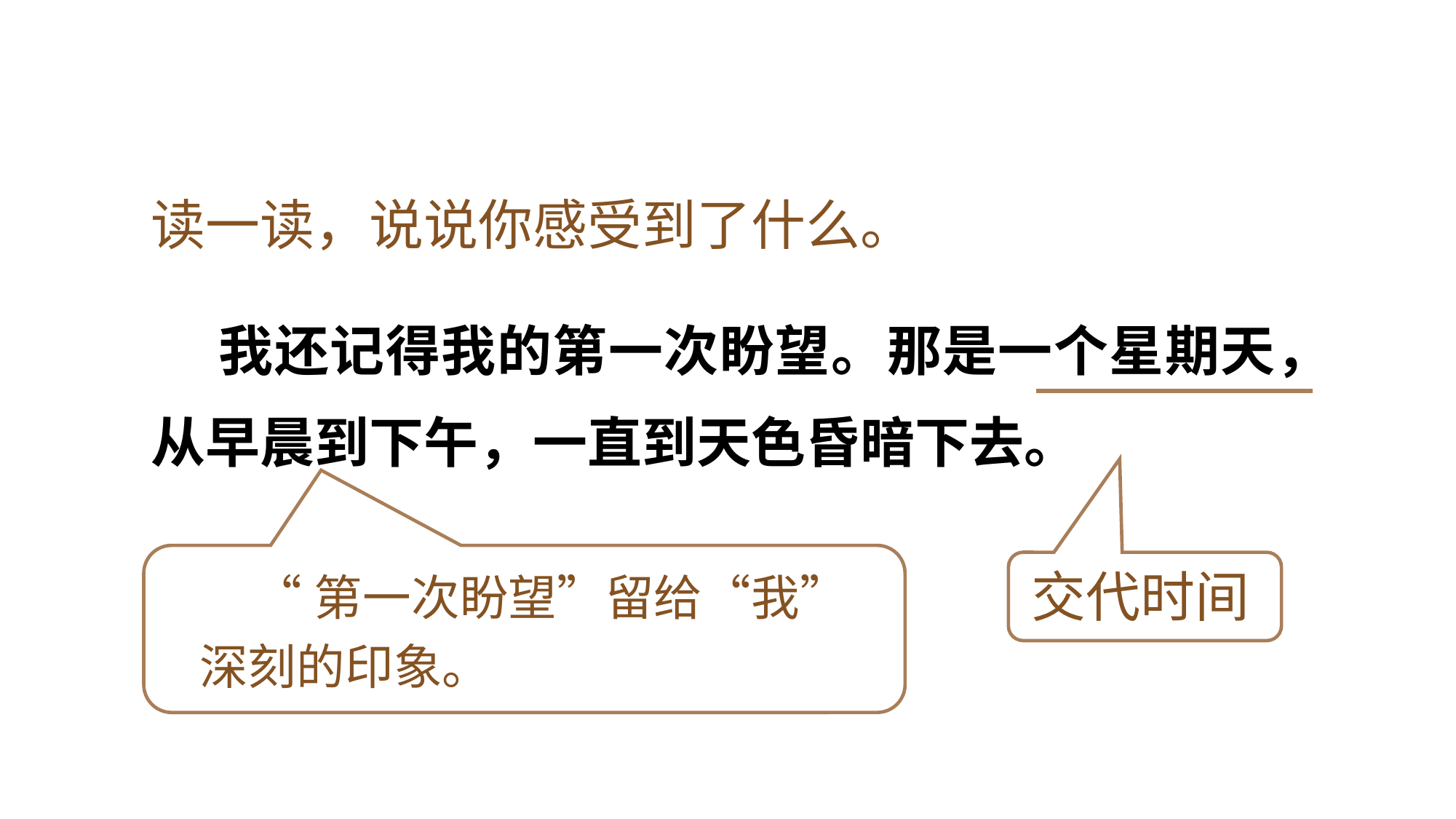

读一读，说说你感受到了什么。
    我还记得我的第一次盼望。那是一个星期天，从早晨到下午，一直到天色昏暗下去。

     “第一次盼望”留给“我”深刻的印象。

交代时间